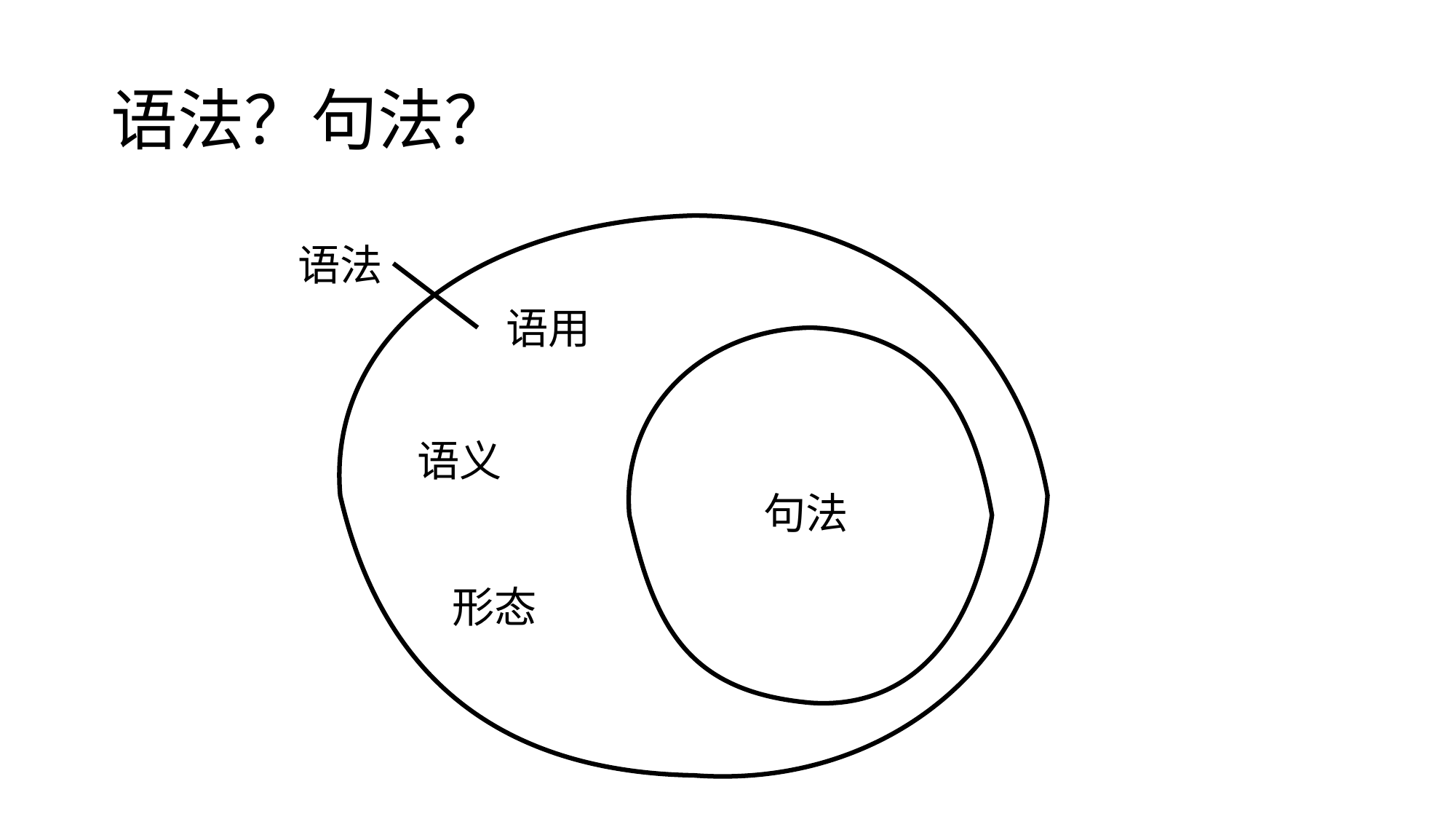

# 语法？句法？

语法
语用

语义
句法
形态